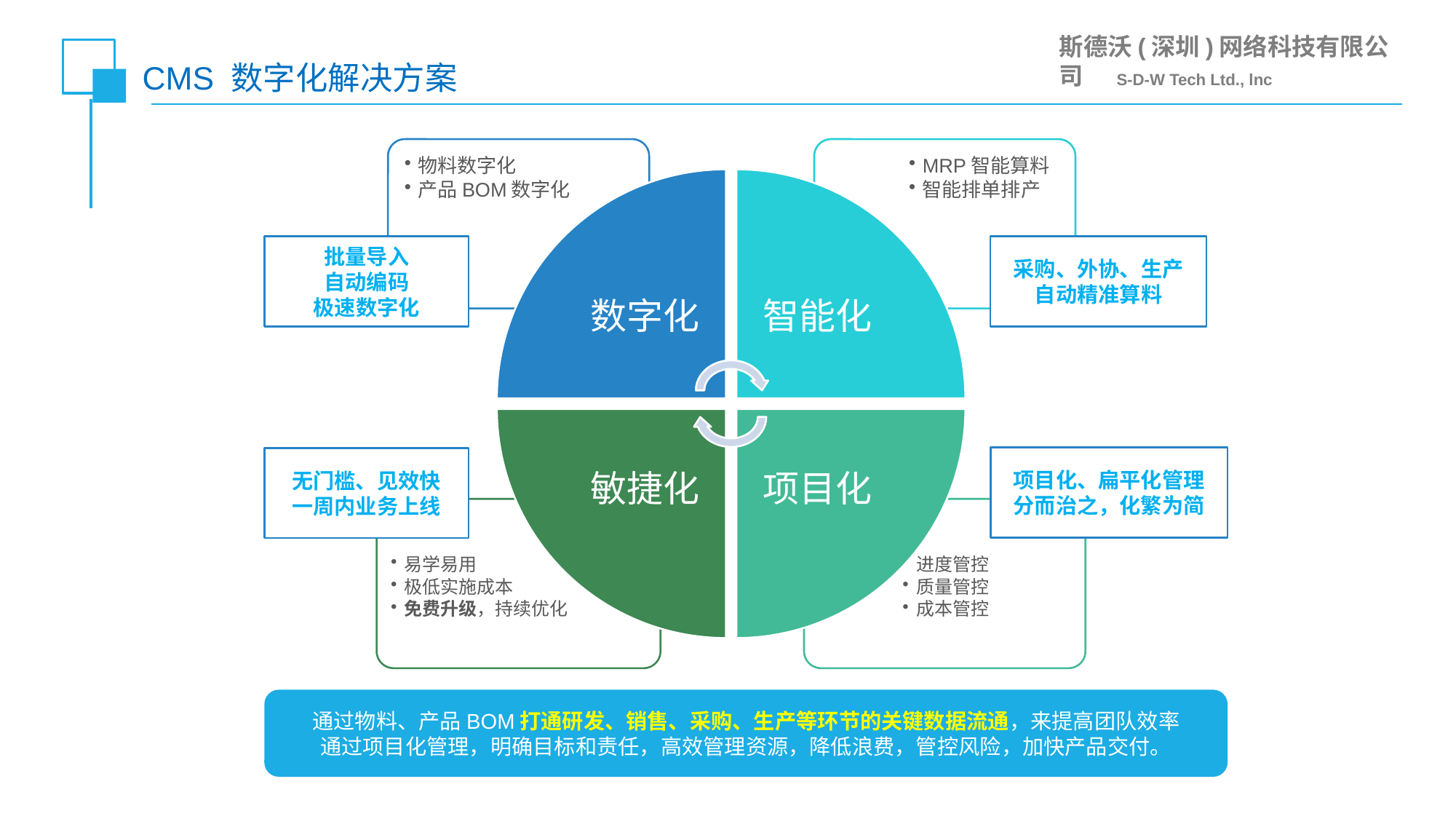

CMS 数字化解决方案
进度管控
质量管控
成本管控
易学易用
极低实施成本
免费升级，持续优化
MRP智能算料
智能排单排产
物料数字化
产品BOM数字化
数字化
智能化
项目化
敏捷化
批量导入
自动编码
极速数字化
采购、外协、生产
自动精准算料
项目化、扁平化管理
分而治之，化繁为简
无门槛、见效快
一周内业务上线
通过物料、产品BOM打通研发、销售、采购、生产等环节的关键数据流通，来提高团队效率
通过项目化管理，明确目标和责任，高效管理资源，降低浪费，管控风险，加快产品交付。